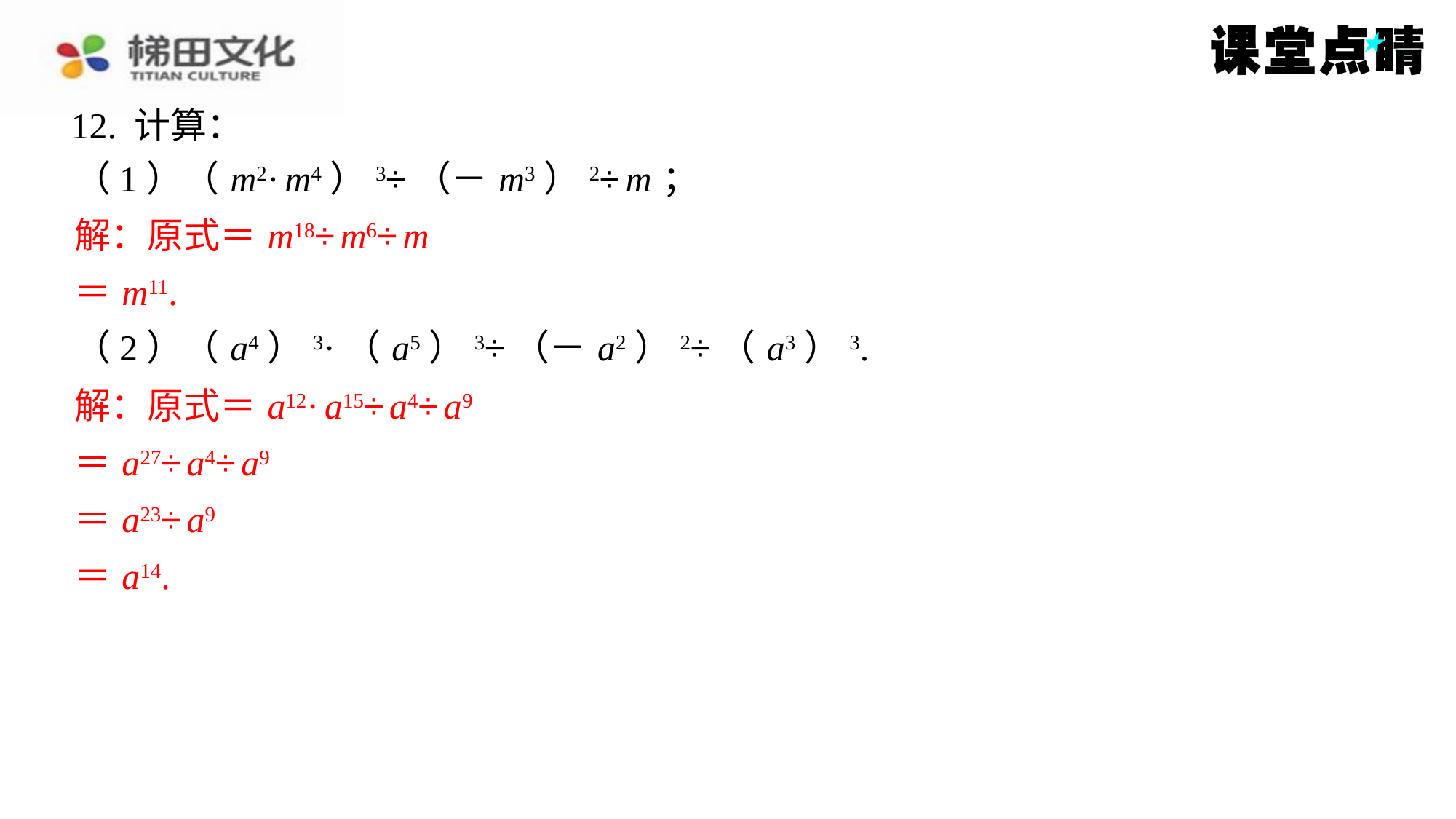

12. 计算：
（1）（ m2· m4）3÷（－ m3）2÷ m ；
解：原式＝ m18÷ m6÷ m
＝ m11.
（2）（ a4）3·（ a5）3÷（－ a2）2÷（ a3）3.
解：原式＝ a12· a15÷ a4÷ a9
＝ a27÷ a4÷ a9
＝ a23÷ a9
＝ a14.
解：原式＝ m18÷ m6÷ m
＝ m11.
解：原式＝ a12· a15÷ a4÷ a9
＝ a27÷ a4÷ a9
＝ a23÷ a9
＝ a14.